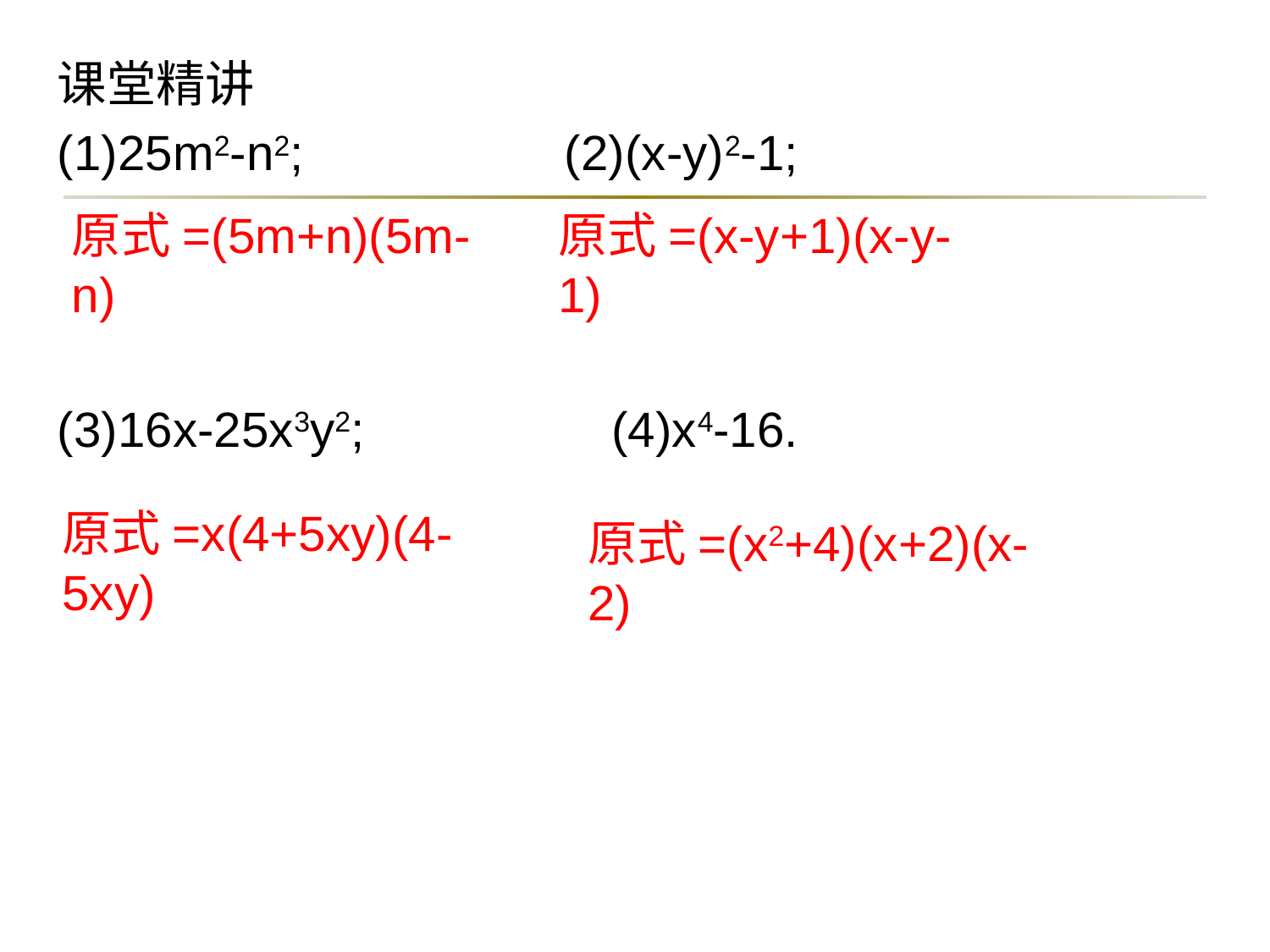

课堂精讲
(1)25m2-n2;                   (2)(x-y)2-1;

(3)16x-25x3y2;                  (4)x4-16.

原式=(5m+n)(5m-n)
原式=(x-y+1)(x-y-1)
原式=x(4+5xy)(4-5xy)
原式=(x2+4)(x+2)(x-2)